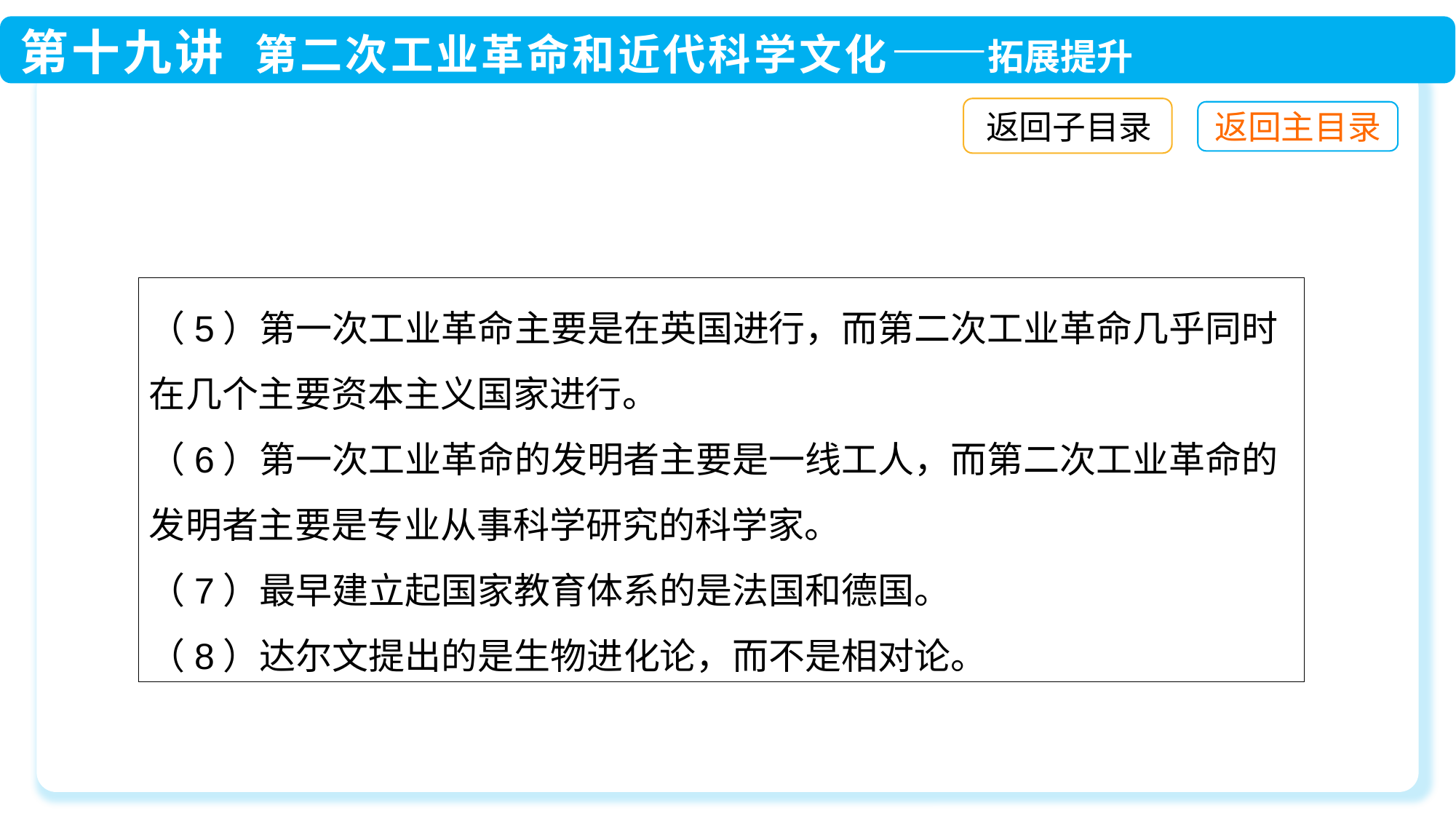

返回子目录
（5）第一次工业革命主要是在英国进行，而第二次工业革命几乎同时在几个主要资本主义国家进行。
（6）第一次工业革命的发明者主要是一线工人，而第二次工业革命的发明者主要是专业从事科学研究的科学家。
（7）最早建立起国家教育体系的是法国和德国。
（8）达尔文提出的是生物进化论，而不是相对论。